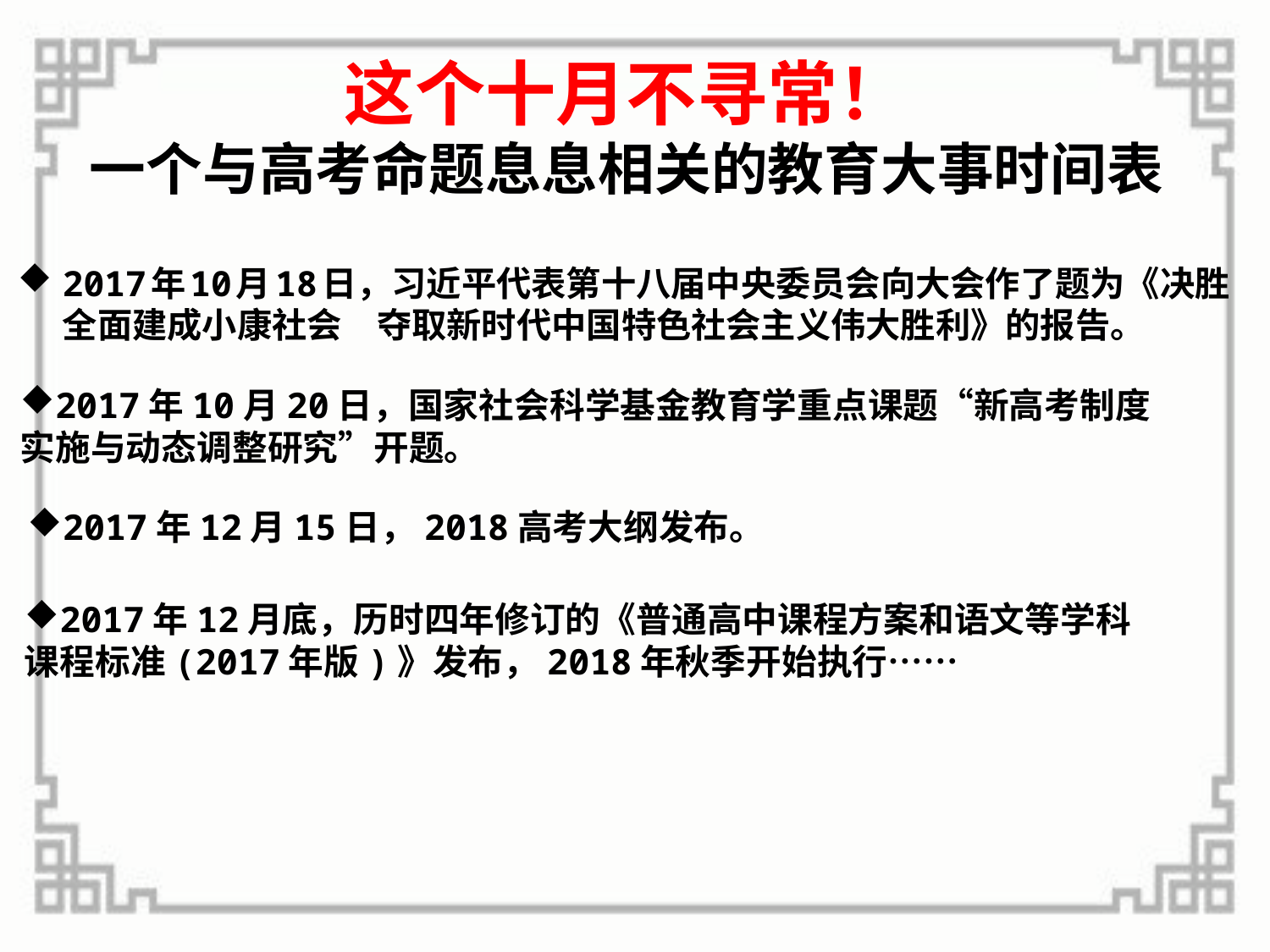

# 这个十月不寻常！ 一个与高考命题息息相关的教育大事时间表

2017年10月18日，习近平代表第十八届中央委员会向大会作了题为《决胜全面建成小康社会　夺取新时代中国特色社会主义伟大胜利》的报告。

2017年10月20日，国家社会科学基金教育学重点课题“新高考制度实施与动态调整研究”开题。
2017年12月15日，2018高考大纲发布。
2017年12月底，历时四年修订的《普通高中课程方案和语文等学科课程标准(2017年版)》发布，2018年秋季开始执行……